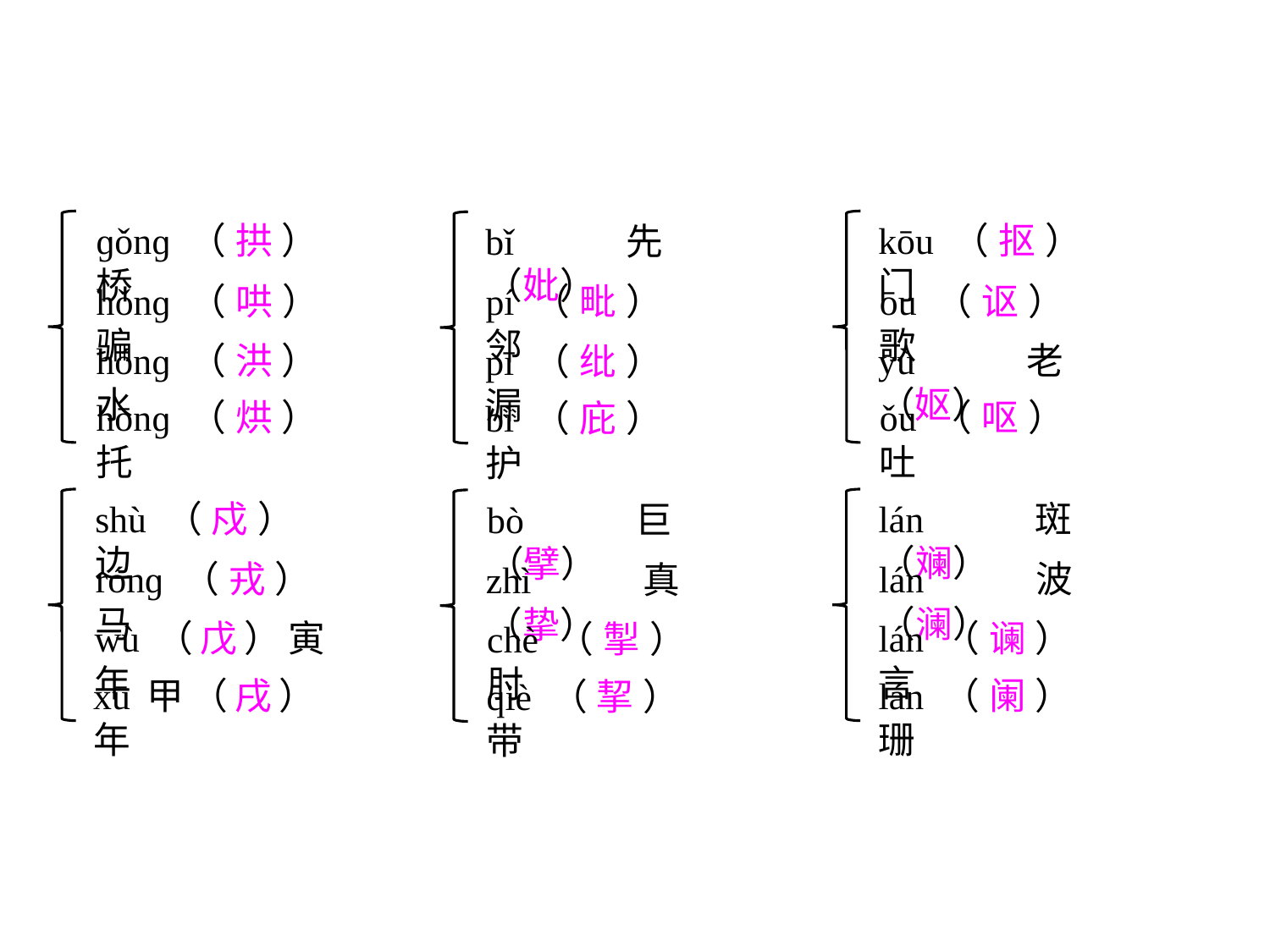

ɡǒnɡ（拱）桥
hǒnɡ（哄）骗
hónɡ（洪）水
hōnɡ（烘）托

kōu（抠）门
ōu（讴）歌
yù老（妪）
ǒu（呕）吐

bǐ先（妣）
pí（毗）邻
pī（纰）漏
bì（庇）护

shù（戍）边
rónɡ（戎）马
wù（戊）寅年
xū甲（戌）年

lán斑（斓）
lán波（澜）
lán（谰）言
lán（阑）珊

bò巨（擘）
zhì真（挚）
chè（掣）肘
qiè（挈）带